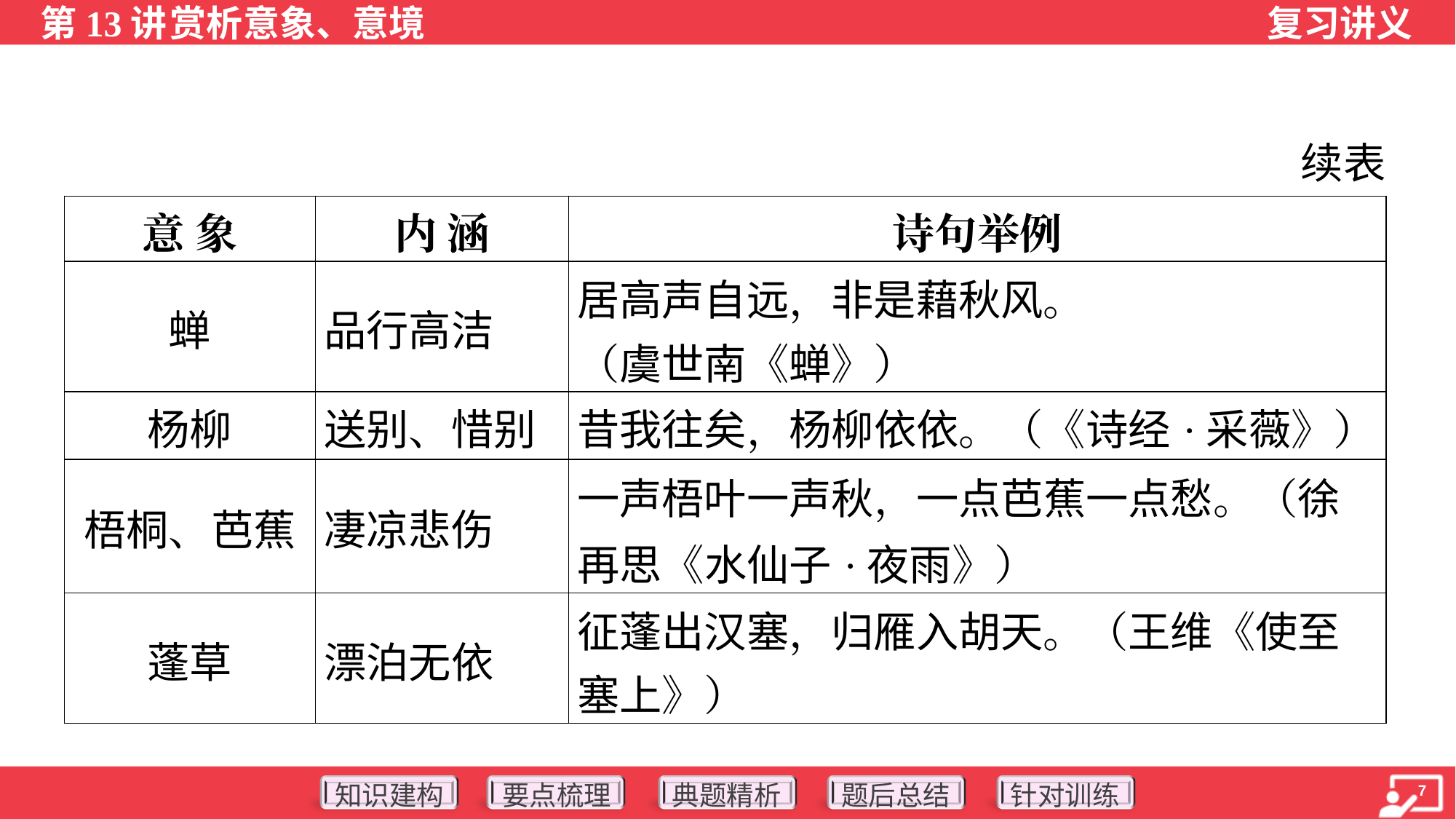

续表
| 意 象 | 内 涵 | 诗句举例 |
| --- | --- | --- |
| 蝉 | 品行高洁 | 居高声自远，非是藉秋风。 （虞世南《蝉》） |
| 杨柳 | 送别、惜别 | 昔我往矣，杨柳依依。（《诗经·采薇》） |
| 梧桐、芭蕉 | 凄凉悲伤 | 一声梧叶一声秋，一点芭蕉一点愁。（徐再思《水仙子·夜雨》） |
| 蓬草 | 漂泊无依 | 征蓬出汉塞，归雁入胡天。（王维《使至 塞上》） |